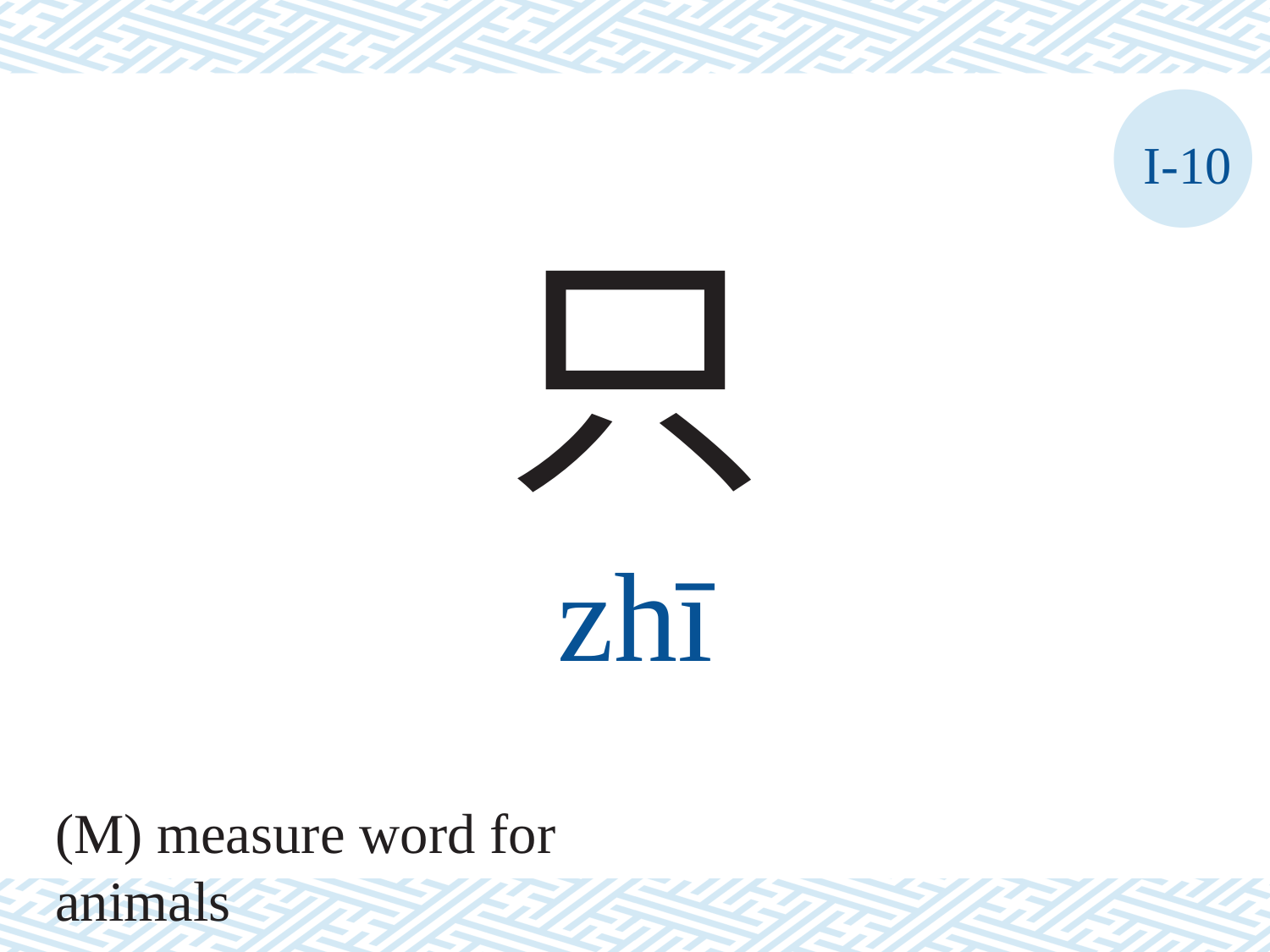

I-10
只
zhī
(M) measure word for animals